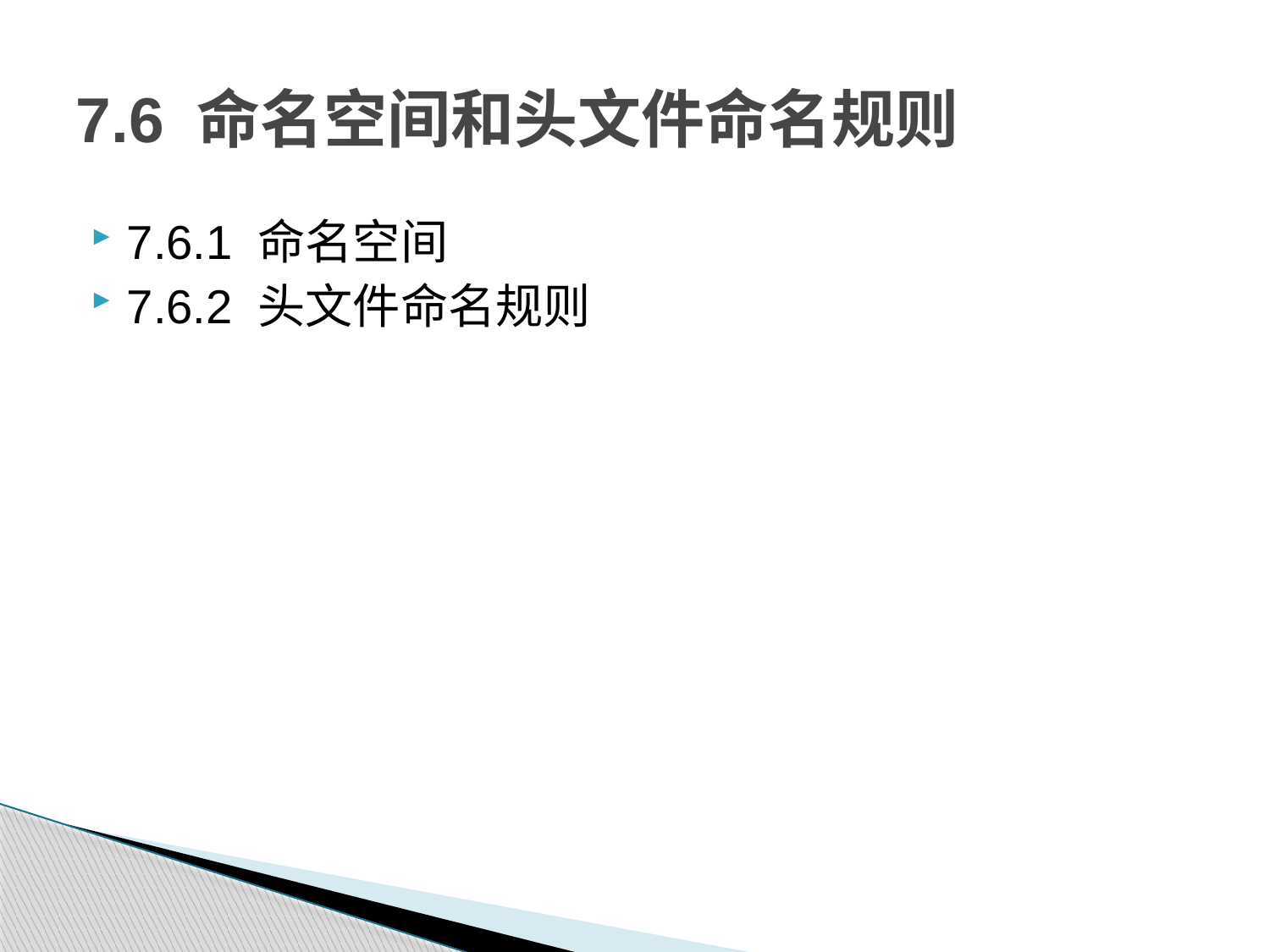

# 7.6 命名空间和头文件命名规则
7.6.1 命名空间
7.6.2 头文件命名规则